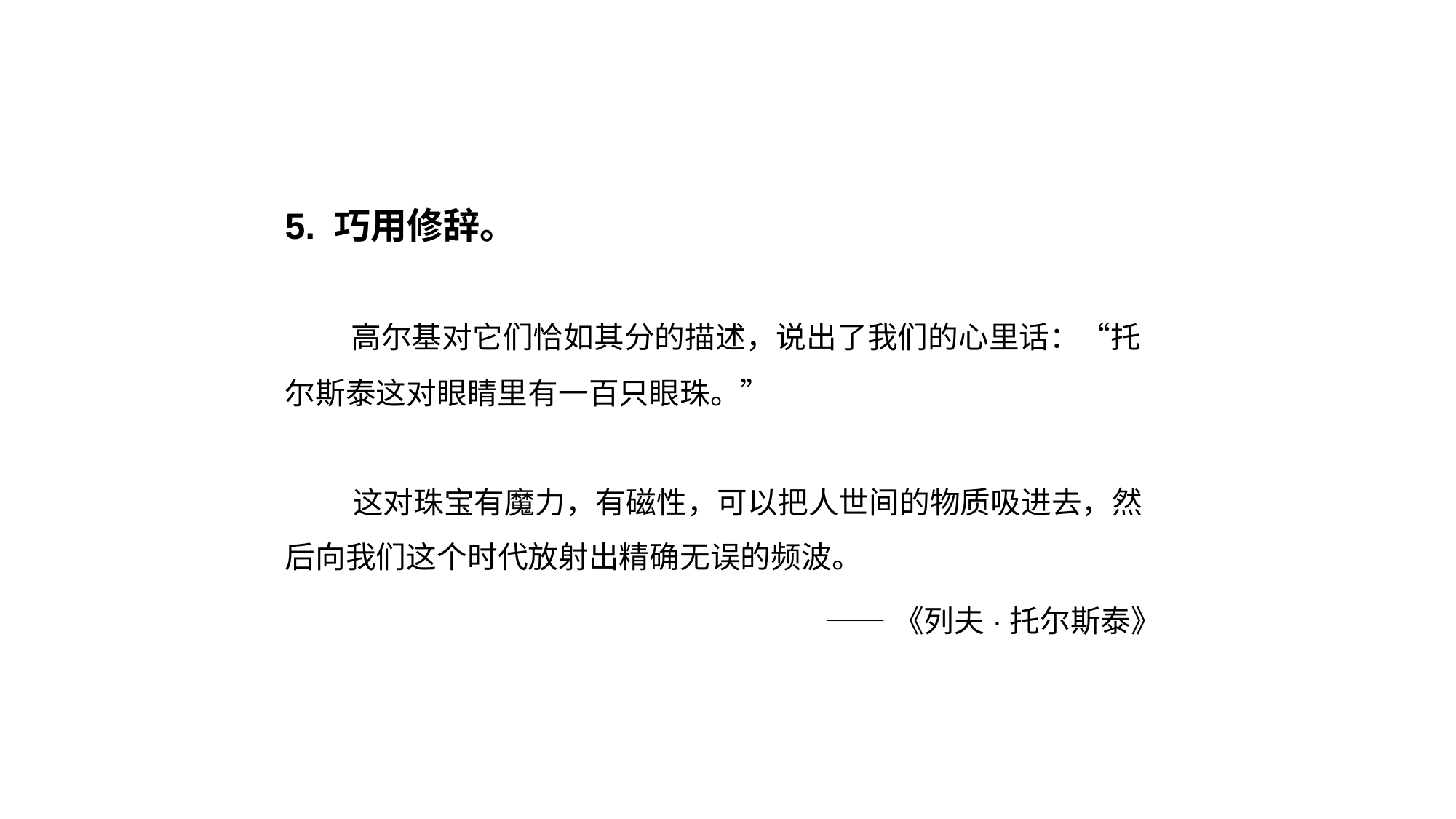

5. 巧用修辞。

       高尔基对它们恰如其分的描述，说出了我们的心里话：“托尔斯泰这对眼睛里有一百只眼珠。”

         这对珠宝有魔力，有磁性，可以把人世间的物质吸进去，然后向我们这个时代放射出精确无误的频波。
——《列夫·托尔斯泰》